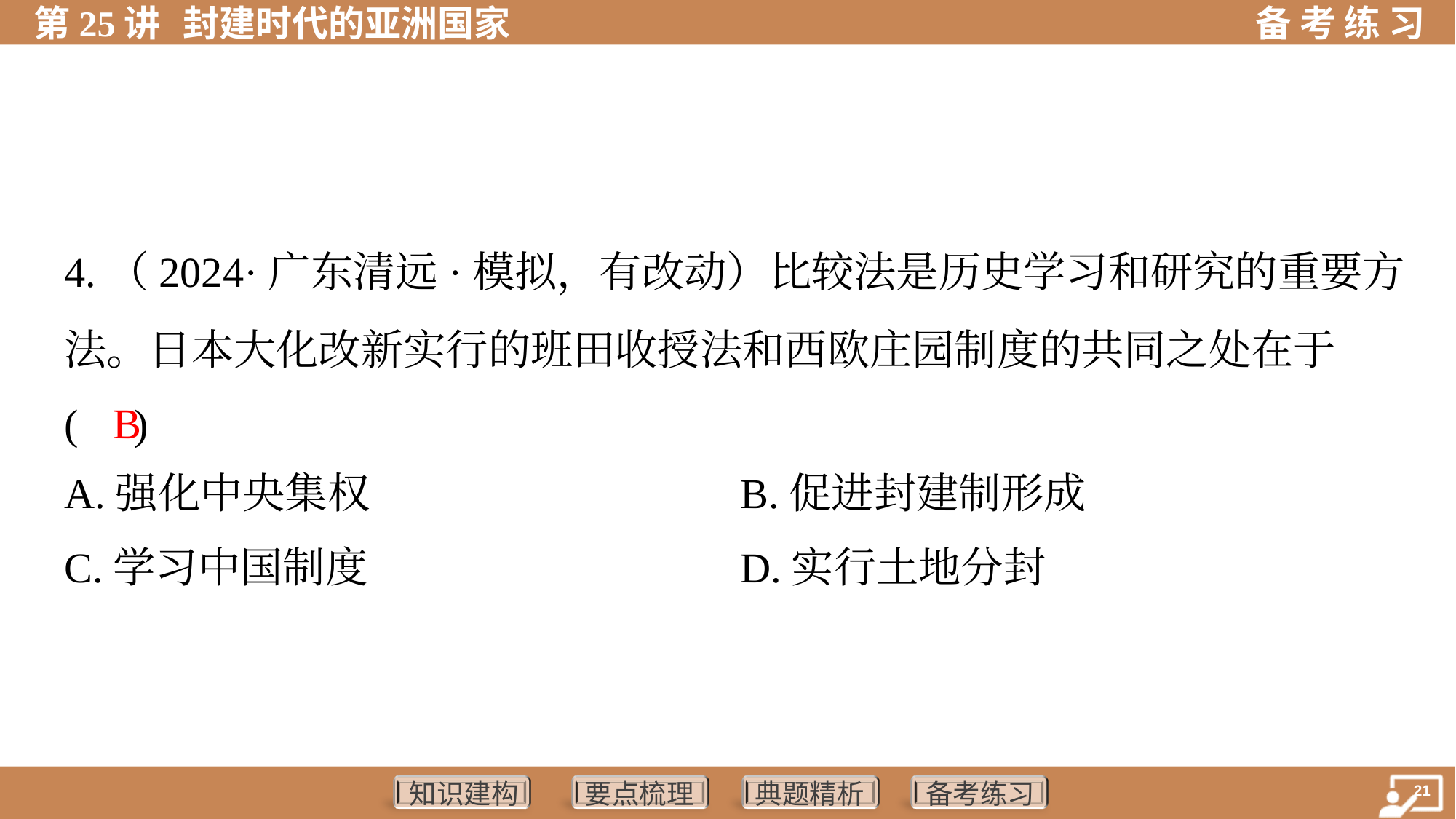

4.（2024·广东清远·模拟，有改动）比较法是历史学习和研究的重要方
法。日本大化改新实行的班田收授法和西欧庄园制度的共同之处在于
(     )
B
A.强化中央集权	B.促进封建制形成
C.学习中国制度	D.实行土地分封